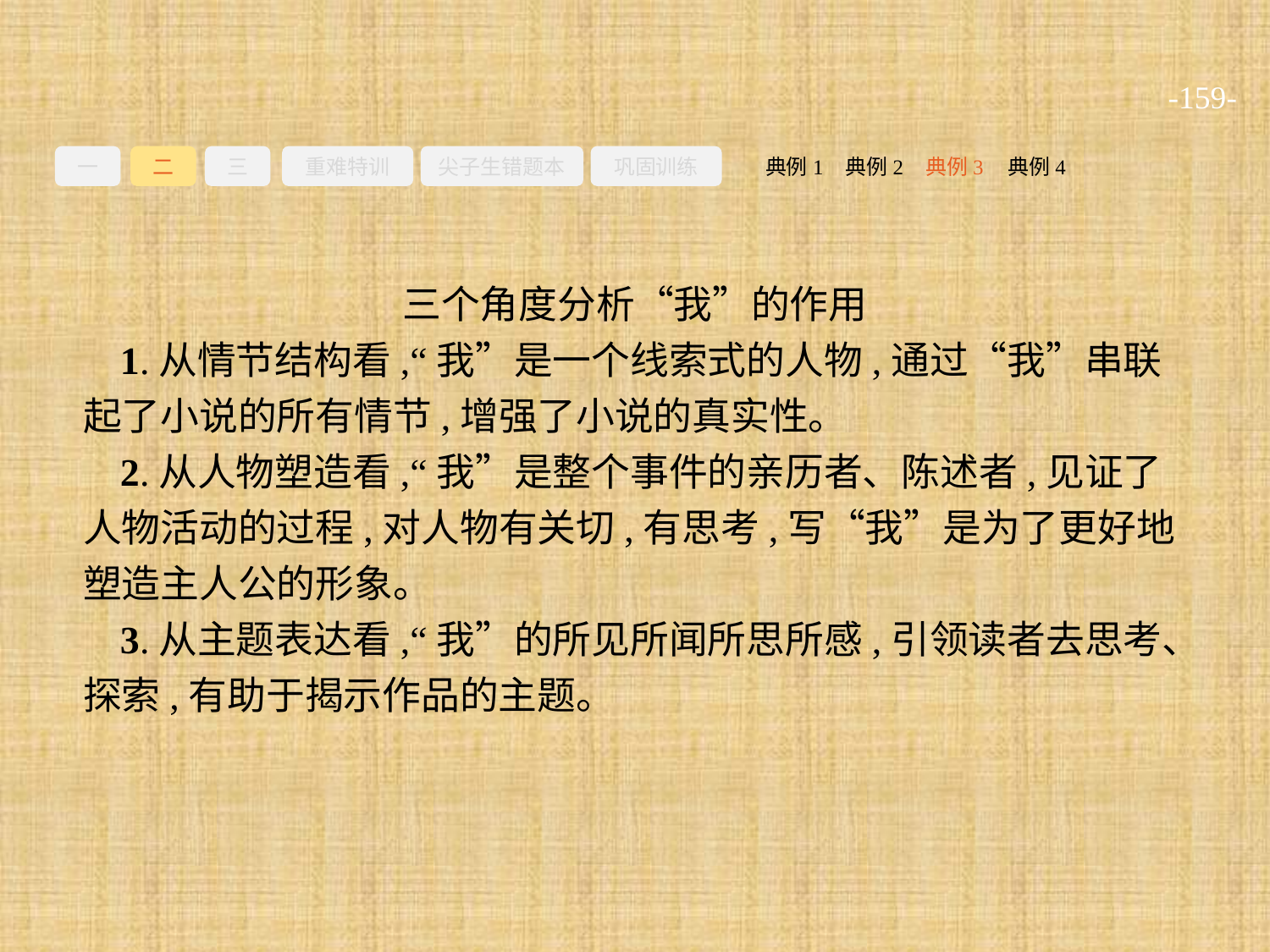

-159-
一
二
三
重难特训
尖子生错题本
巩固训练
典例3
典例2
典例4
典例1
三个角度分析“我”的作用
1.从情节结构看,“我”是一个线索式的人物,通过“我”串联起了小说的所有情节,增强了小说的真实性。
2.从人物塑造看,“我”是整个事件的亲历者、陈述者,见证了人物活动的过程,对人物有关切,有思考,写“我”是为了更好地塑造主人公的形象。
3.从主题表达看,“我”的所见所闻所思所感,引领读者去思考、探索,有助于揭示作品的主题。